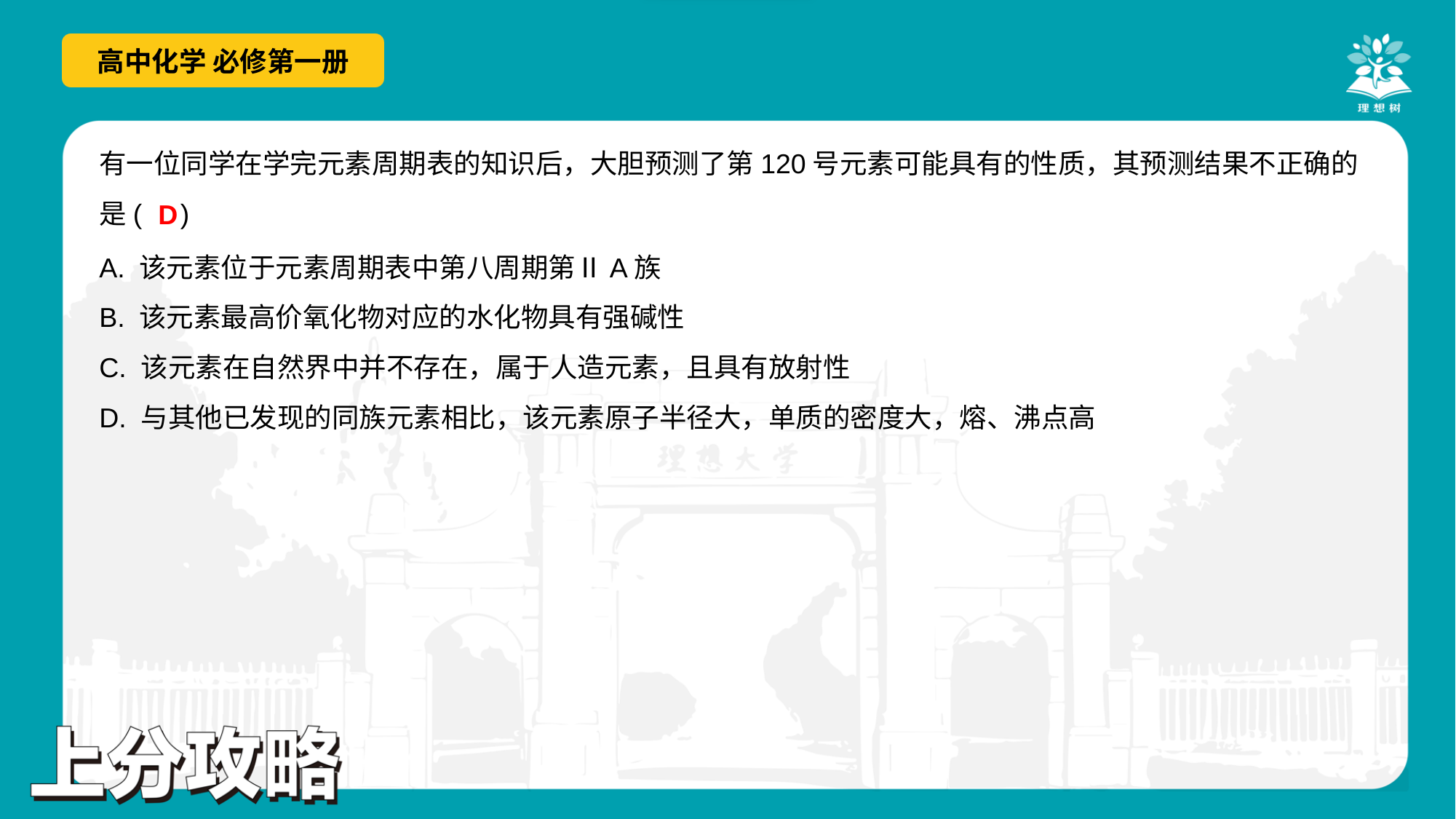

有一位同学在学完元素周期表的知识后，大胆预测了第120号元素可能具有的性质，其预测结果不正确的
是(     )
D
A. 该元素位于元素周期表中第八周期第ⅡA族
B. 该元素最高价氧化物对应的水化物具有强碱性
C. 该元素在自然界中并不存在，属于人造元素，且具有放射性
D. 与其他已发现的同族元素相比，该元素原子半径大，单质的密度大，熔、沸点高